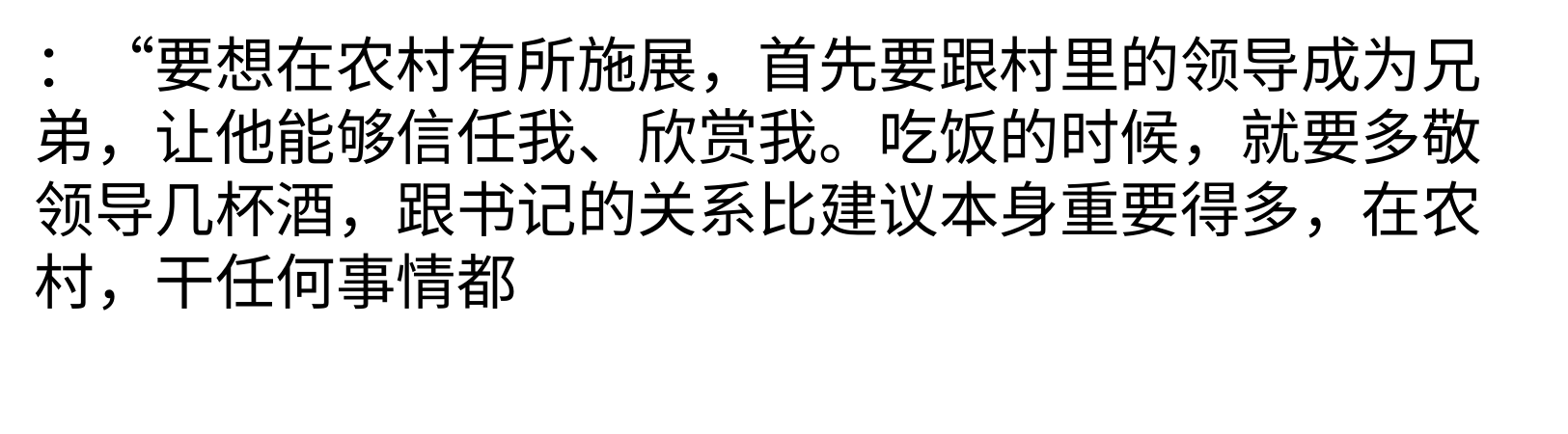

：“要想在农村有所施展，首先要跟村里的领导成为兄弟，让他能够信任我、欣赏我。吃饭的时候，就要多敬领导几杯酒，跟书记的关系比建议本身重要得多，在农村，干任何事情都